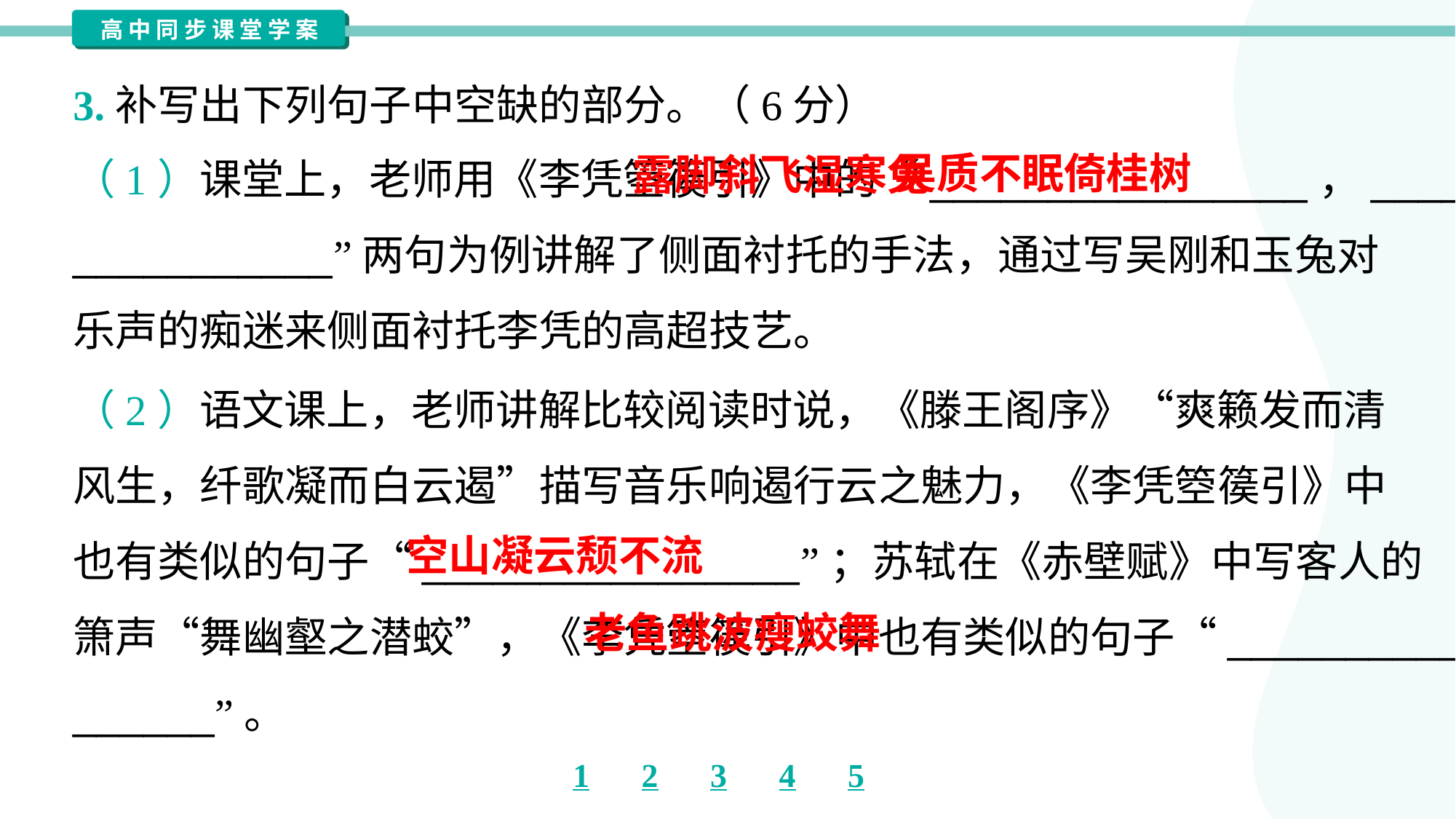

3.补写出下列句子中空缺的部分。（6分）
                                                         露脚斜飞湿寒兔
吴质不眠倚桂树
（1）课堂上，老师用《李凭箜篌引》中的“________________，_____
___________”两句为例讲解了侧面衬托的手法，通过写吴刚和玉兔对
乐声的痴迷来侧面衬托李凭的高超技艺。
（2）语文课上，老师讲解比较阅读时说，《滕王阁序》“爽籁发而清
风生，纤歌凝而白云遏”描写音乐响遏行云之魅力，《李凭箜篌引》中
也有类似的句子“________________”；苏轼在《赤壁赋》中写客人的
箫声“舞幽壑之潜蛟”，《李凭箜篌引》中也有类似的句子“___________
______”。
空山凝云颓不流
                                                    老鱼跳波瘦蛟舞